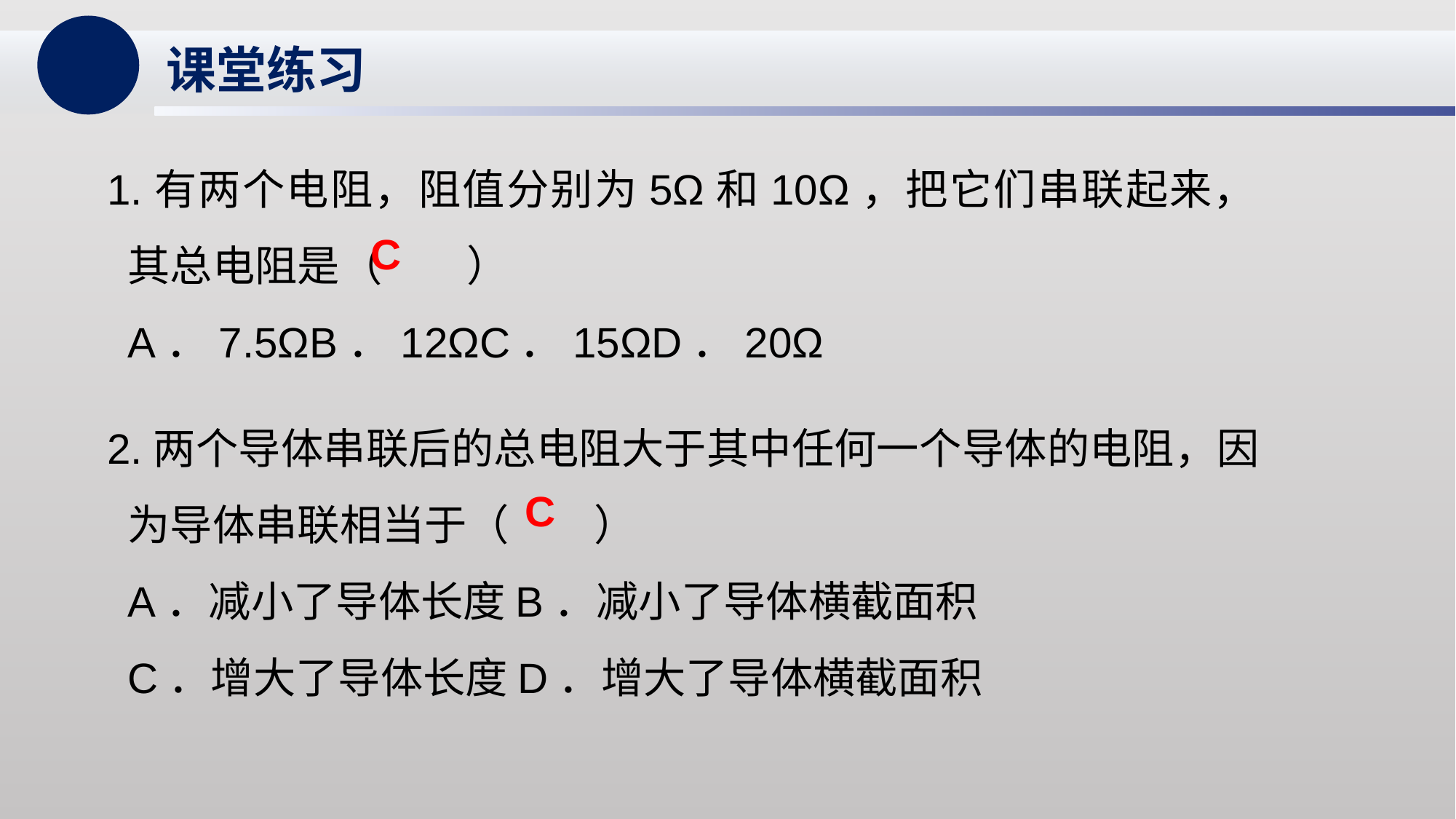

课堂练习

1.有两个电阻，阻值分别为5Ω和10Ω，把它们串联起来，其总电阻是（　　）
A．7.5ΩB．12ΩC．15ΩD．20Ω
C
2.两个导体串联后的总电阻大于其中任何一个导体的电阻，因为导体串联相当于（　　）
A．减小了导体长度B．减小了导体横截面积
C．增大了导体长度D．增大了导体横截面积
C